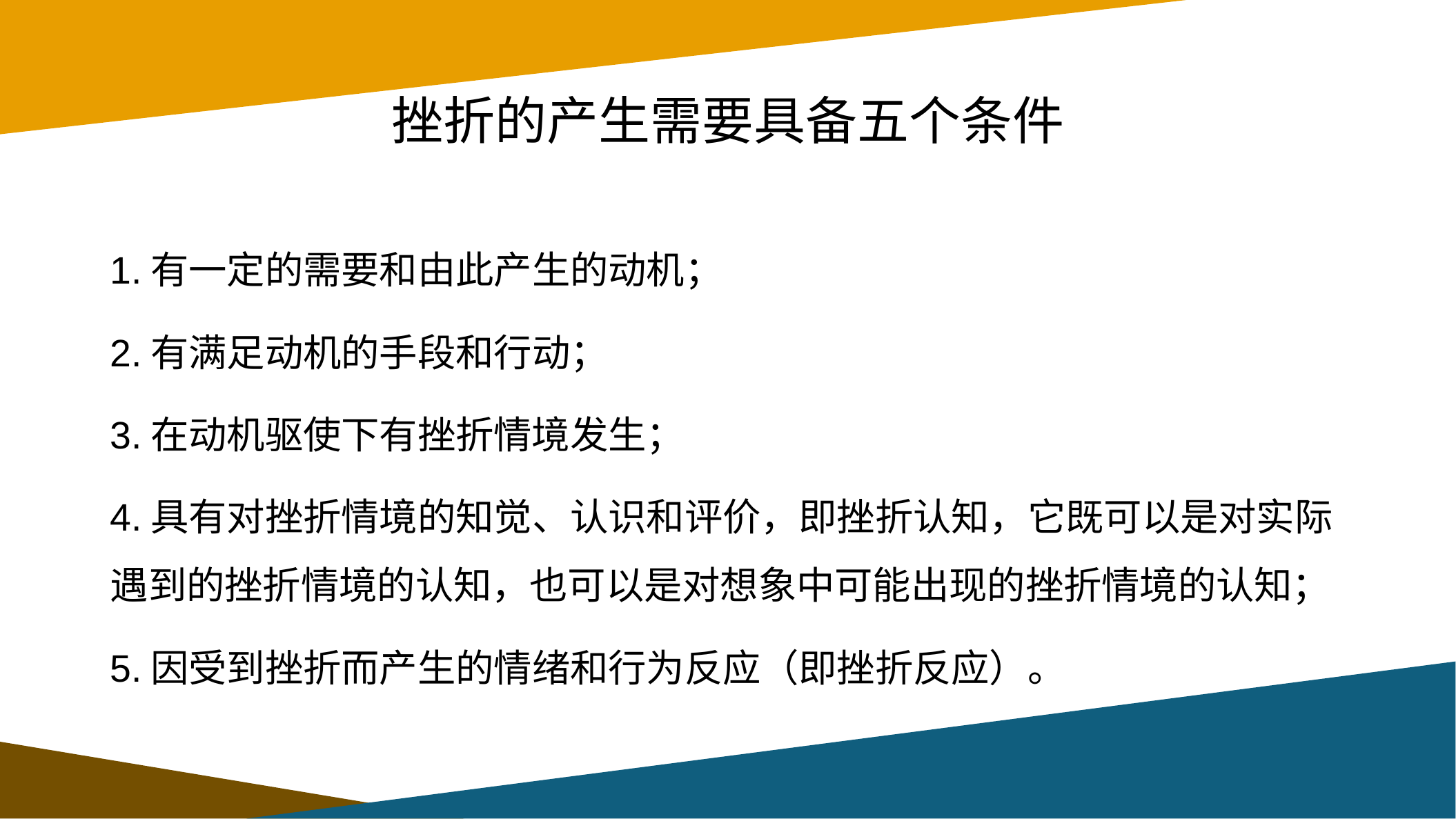

# 挫折的产生需要具备五个条件
1.有一定的需要和由此产生的动机；
2.有满足动机的手段和行动；
3.在动机驱使下有挫折情境发生；
4.具有对挫折情境的知觉、认识和评价，即挫折认知，它既可以是对实际遇到的挫折情境的认知，也可以是对想象中可能出现的挫折情境的认知；
5.因受到挫折而产生的情绪和行为反应（即挫折反应）。